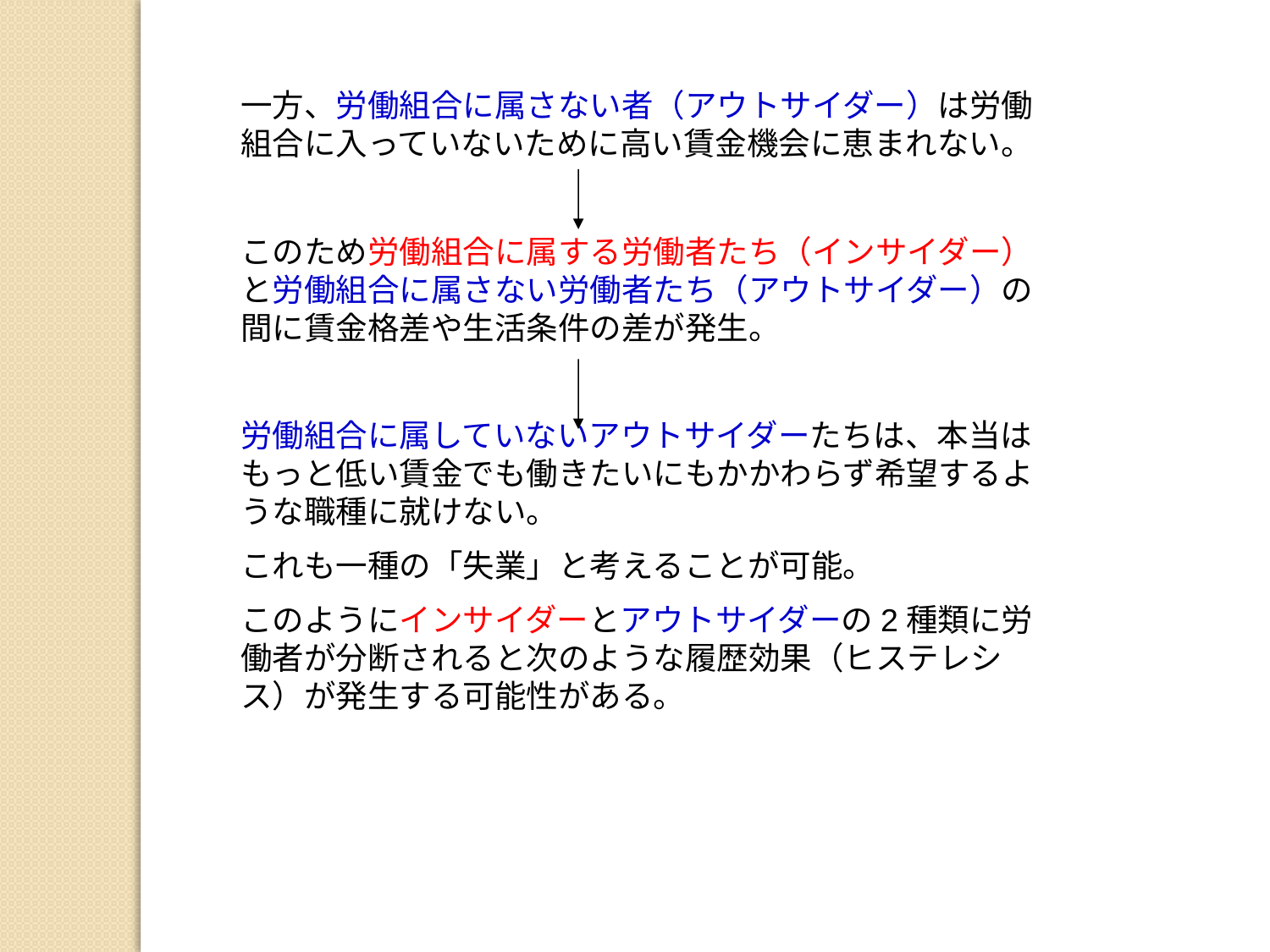

一方、労働組合に属さない者（アウトサイダー）は労働組合に入っていないために高い賃金機会に恵まれない。

このため労働組合に属する労働者たち（インサイダー）と労働組合に属さない労働者たち（アウトサイダー）の間に賃金格差や生活条件の差が発生。

労働組合に属していないアウトサイダーたちは、本当はもっと低い賃金でも働きたいにもかかわらず希望するような職種に就けない。
これも一種の「失業」と考えることが可能。
このようにインサイダーとアウトサイダーの2種類に労働者が分断されると次のような履歴効果（ヒステレシス）が発生する可能性がある。